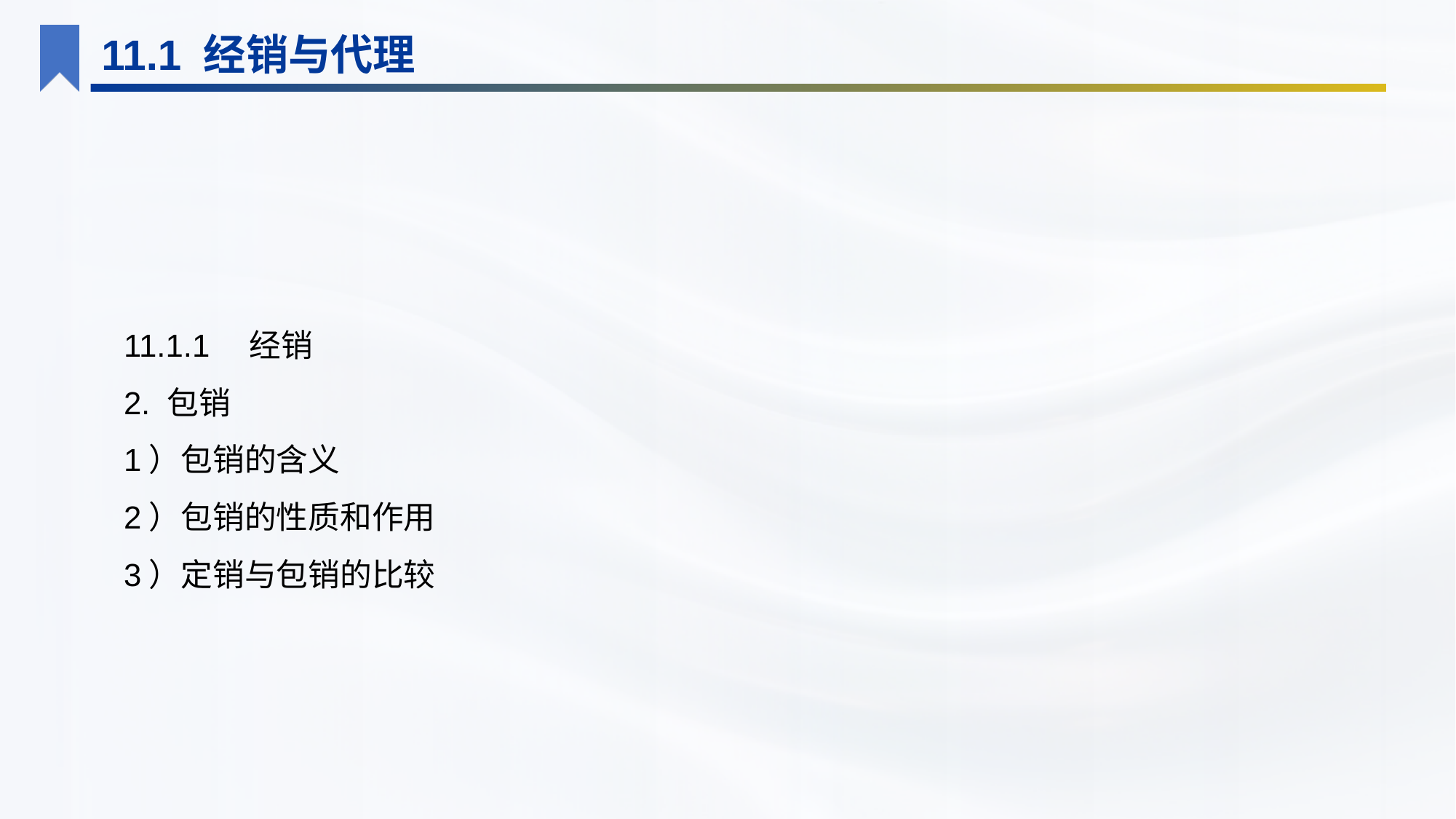

11.1 经销与代理
11.1.1　经销
2. 包销
1）包销的含义
2）包销的性质和作用
3）定销与包销的比较